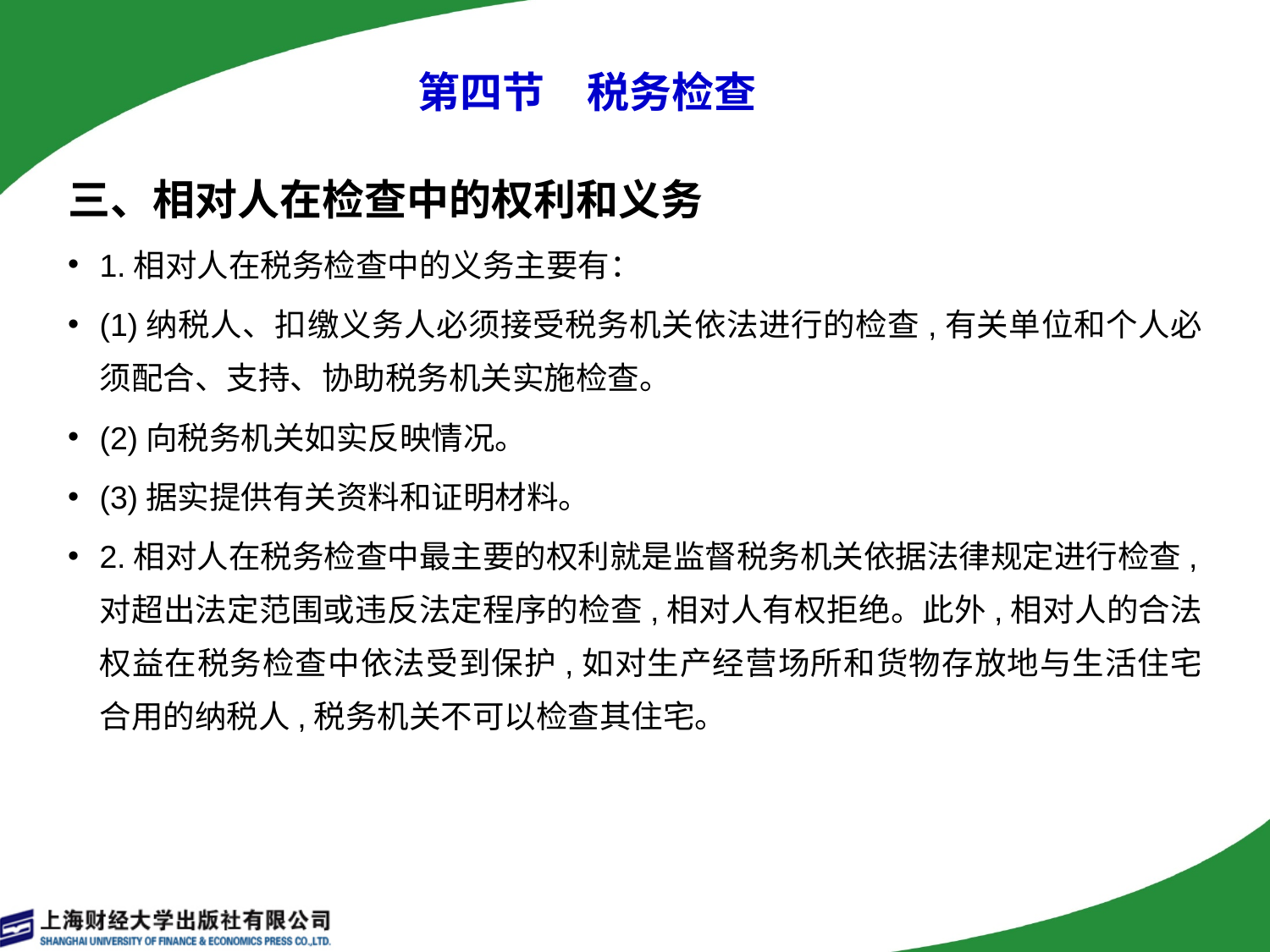

第四节　税务检查
三、相对人在检查中的权利和义务
1.相对人在税务检查中的义务主要有：
(1)纳税人、扣缴义务人必须接受税务机关依法进行的检查,有关单位和个人必须配合、支持、协助税务机关实施检查。
(2)向税务机关如实反映情况。
(3)据实提供有关资料和证明材料。
2.相对人在税务检查中最主要的权利就是监督税务机关依据法律规定进行检查,对超出法定范围或违反法定程序的检查,相对人有权拒绝。此外,相对人的合法权益在税务检查中依法受到保护,如对生产经营场所和货物存放地与生活住宅合用的纳税人,税务机关不可以检查其住宅。